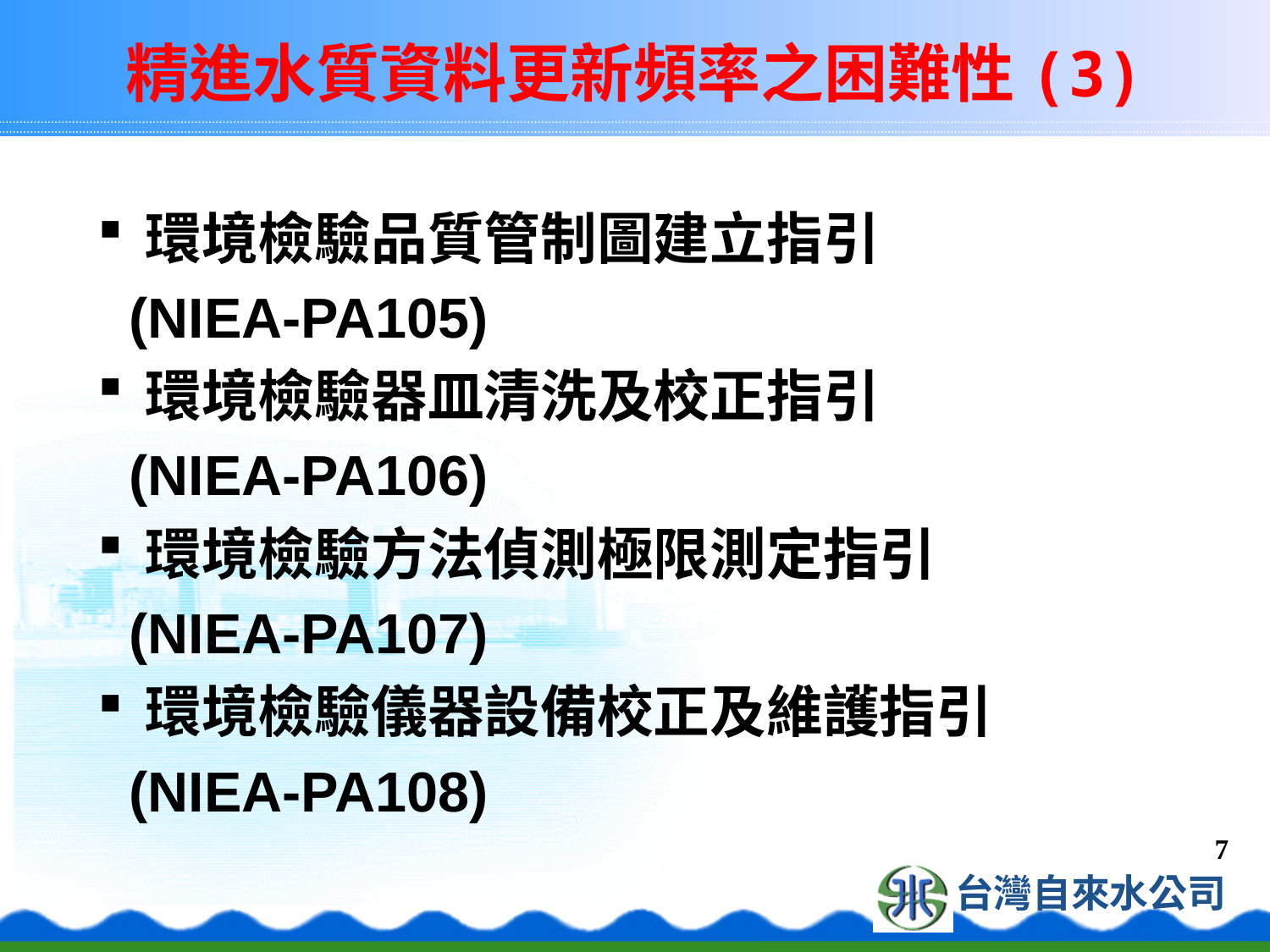

# 精進水質資料更新頻率之困難性(3)
環境檢驗品質管制圖建立指引
  (NIEA-PA105)
環境檢驗器皿清洗及校正指引
  (NIEA-PA106)
環境檢驗方法偵測極限測定指引
  (NIEA-PA107)
環境檢驗儀器設備校正及維護指引
  (NIEA-PA108)
7